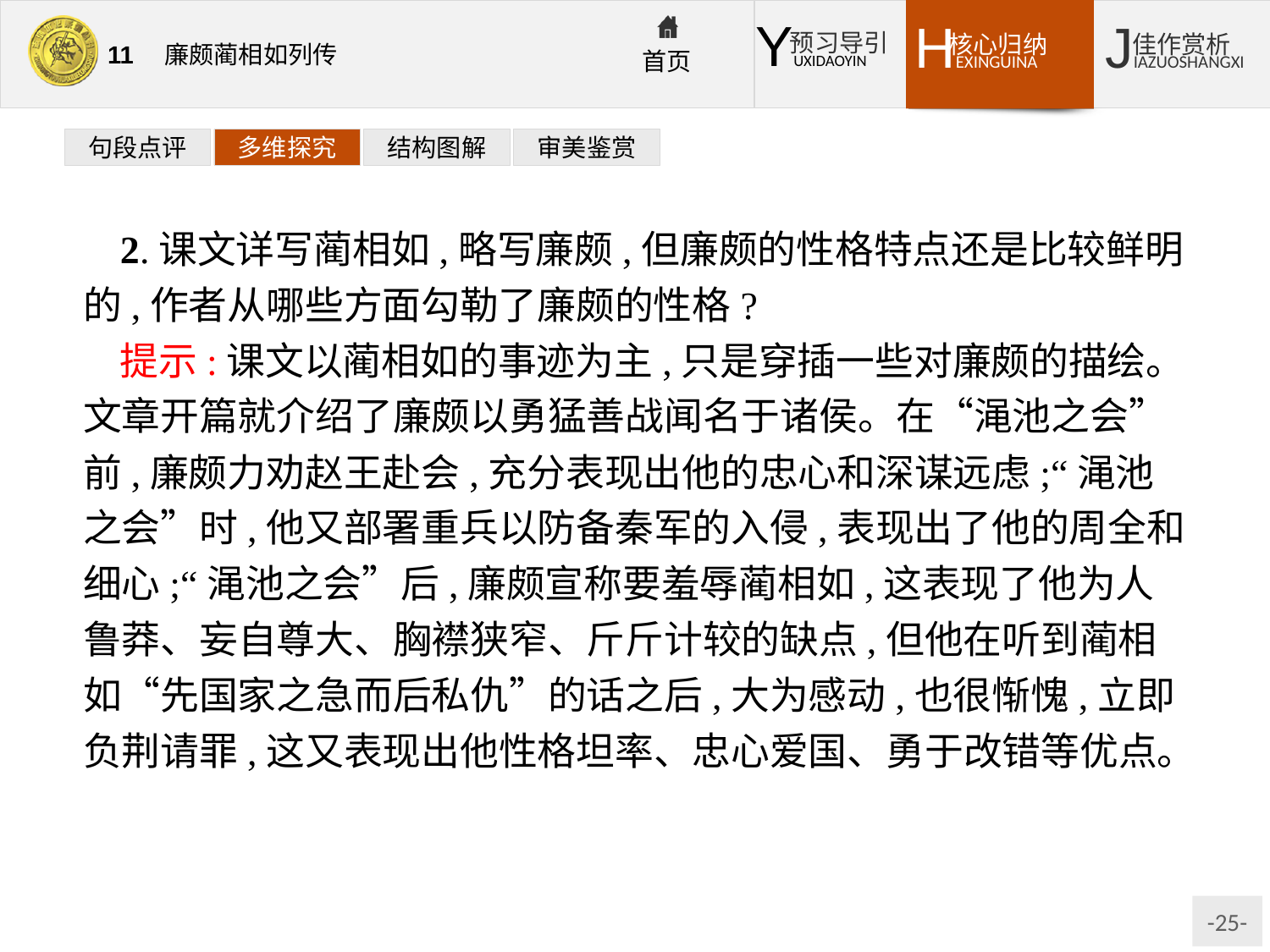

句段点评
多维探究
结构图解
审美鉴赏
2.课文详写蔺相如,略写廉颇,但廉颇的性格特点还是比较鲜明的,作者从哪些方面勾勒了廉颇的性格?
提示:课文以蔺相如的事迹为主,只是穿插一些对廉颇的描绘。文章开篇就介绍了廉颇以勇猛善战闻名于诸侯。在“渑池之会”前,廉颇力劝赵王赴会,充分表现出他的忠心和深谋远虑;“渑池之会”时,他又部署重兵以防备秦军的入侵,表现出了他的周全和细心;“渑池之会”后,廉颇宣称要羞辱蔺相如,这表现了他为人鲁莽、妄自尊大、胸襟狭窄、斤斤计较的缺点,但他在听到蔺相如“先国家之急而后私仇”的话之后,大为感动,也很惭愧,立即负荆请罪,这又表现出他性格坦率、忠心爱国、勇于改错等优点。